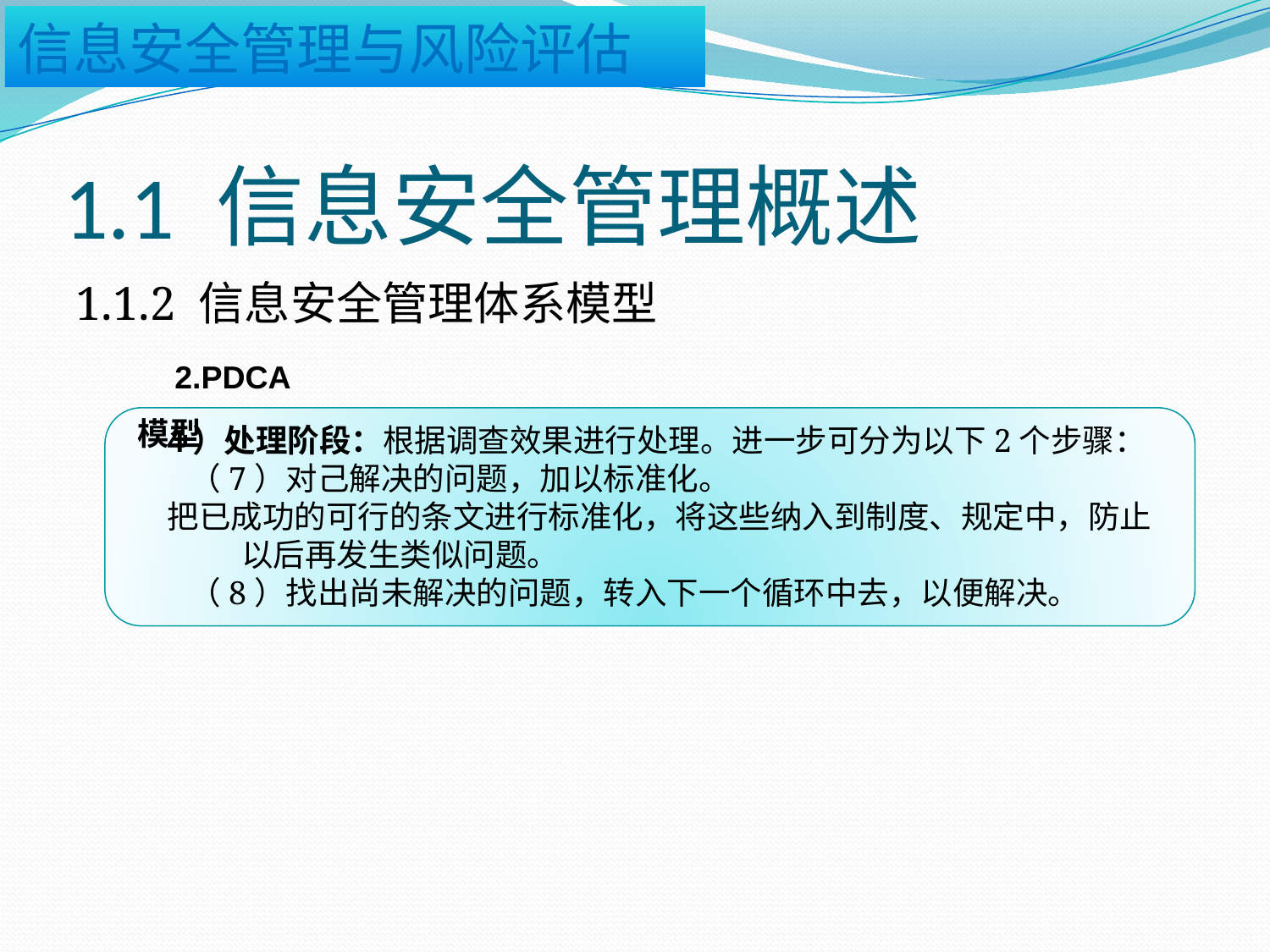

# 1.1 信息安全管理概述
1.1.2 信息安全管理体系模型
2.PDCA模型

4）处理阶段：根据调查效果进行处理。进一步可分为以下2个步骤：
  （7）对己解决的问题，加以标准化。
把已成功的可行的条文进行标准化，将这些纳入到制度、规定中，防止以后再发生类似问题。
  （8）找出尚未解决的问题，转入下一个循环中去，以便解决。